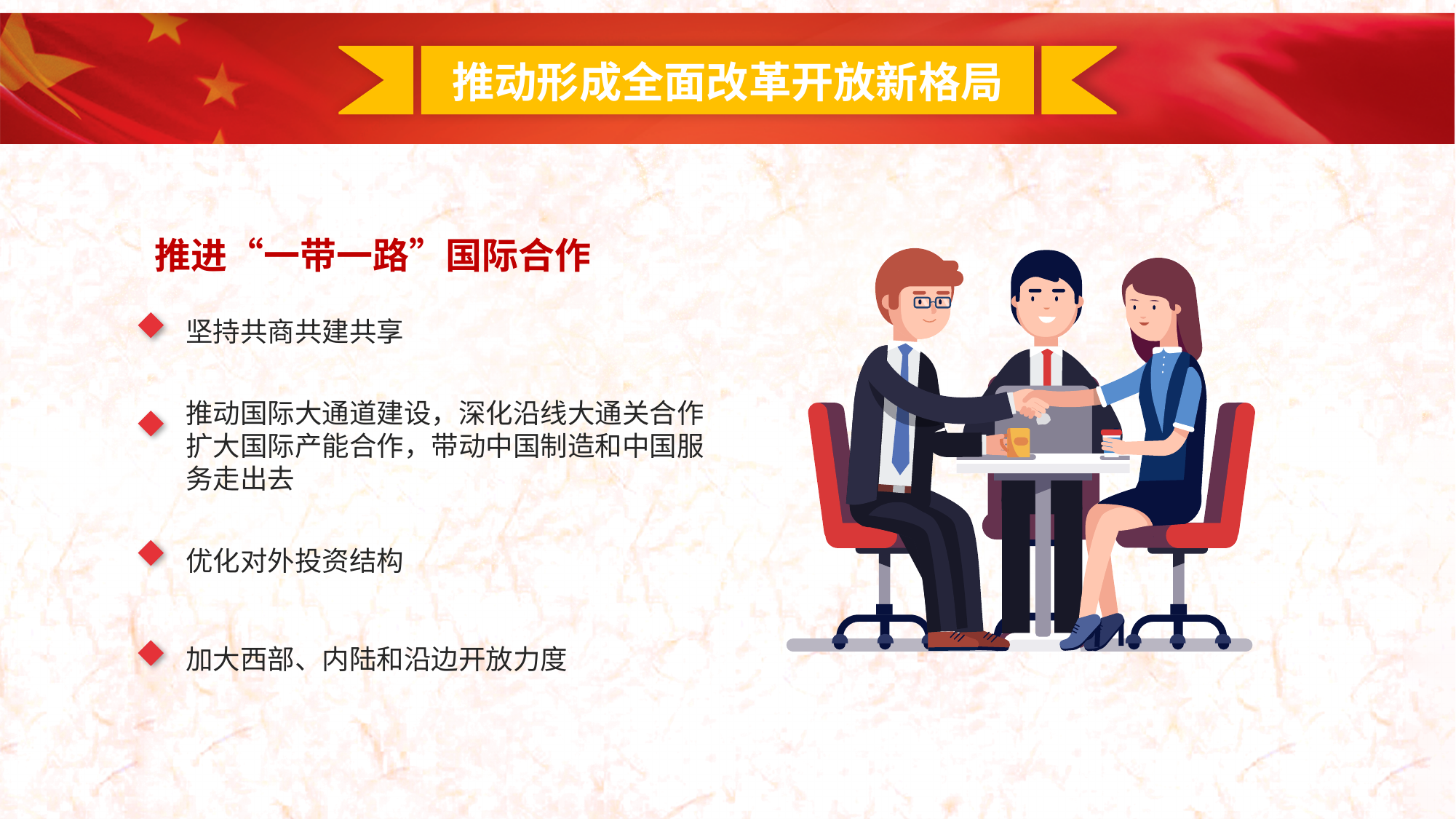

推动形成全面改革开放新格局
推进“一带一路”国际合作

坚持共商共建共享

推动国际大通道建设，深化沿线大通关合作
扩大国际产能合作，带动中国制造和中国服务走出去

优化对外投资结构

加大西部、内陆和沿边开放力度